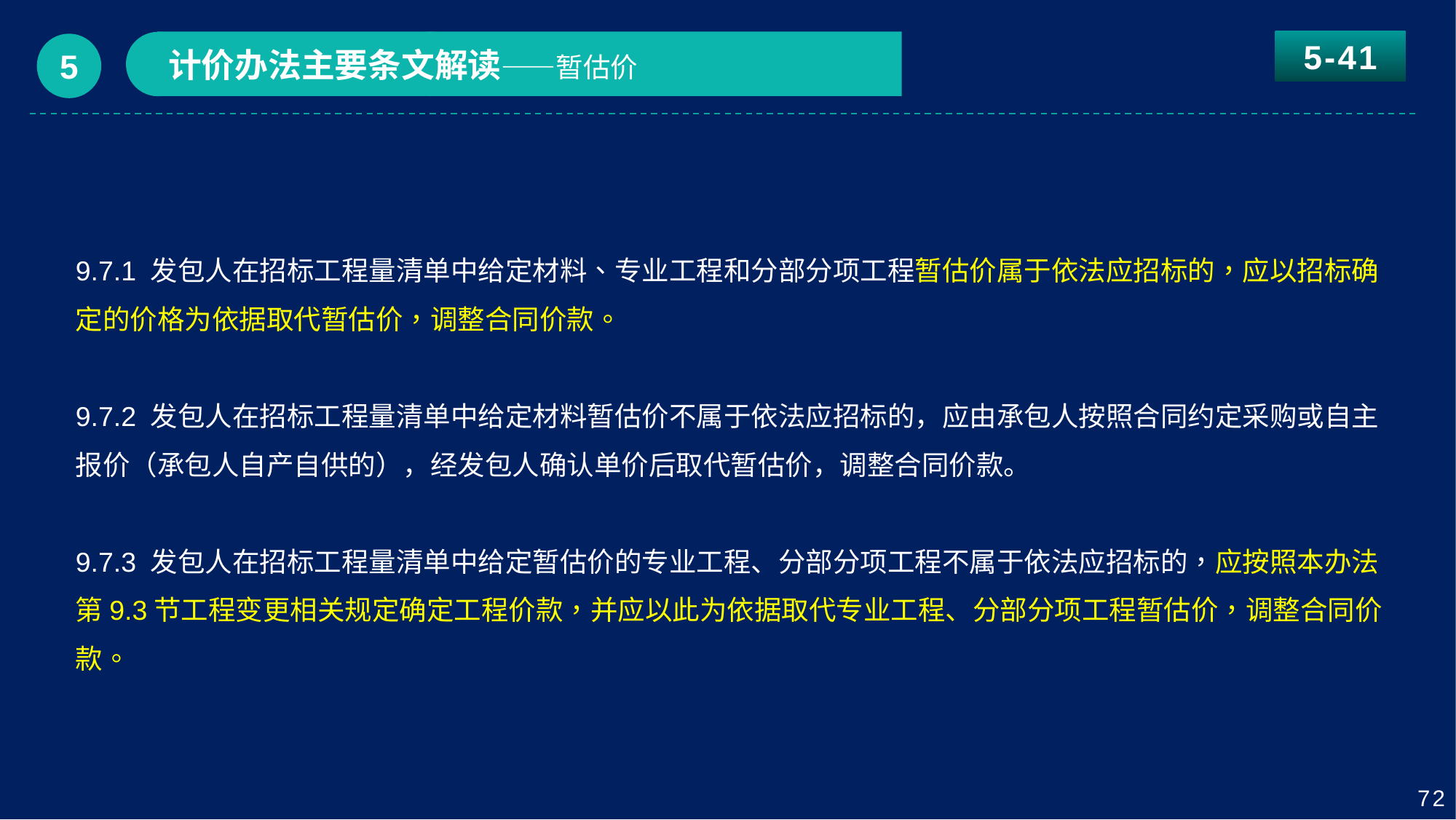

5-41
计价办法主要条文解读——暂估价

5
9.7.1 发包人在招标工程量清单中给定材料、专业工程和分部分项工程暂估价属于依法应招标的，应以招标确定的价格为依据取代暂估价，调整合同价款。

9.7.2 发包人在招标工程量清单中给定材料暂估价不属于依法应招标的，应由承包人按照合同约定采购或自主报价（承包人自产自供的），经发包人确认单价后取代暂估价，调整合同价款。

9.7.3 发包人在招标工程量清单中给定暂估价的专业工程、分部分项工程不属于依法应招标的，应按照本办法第9.3节工程变更相关规定确定工程价款，并应以此为依据取代专业工程、分部分项工程暂估价，调整合同价款。
72